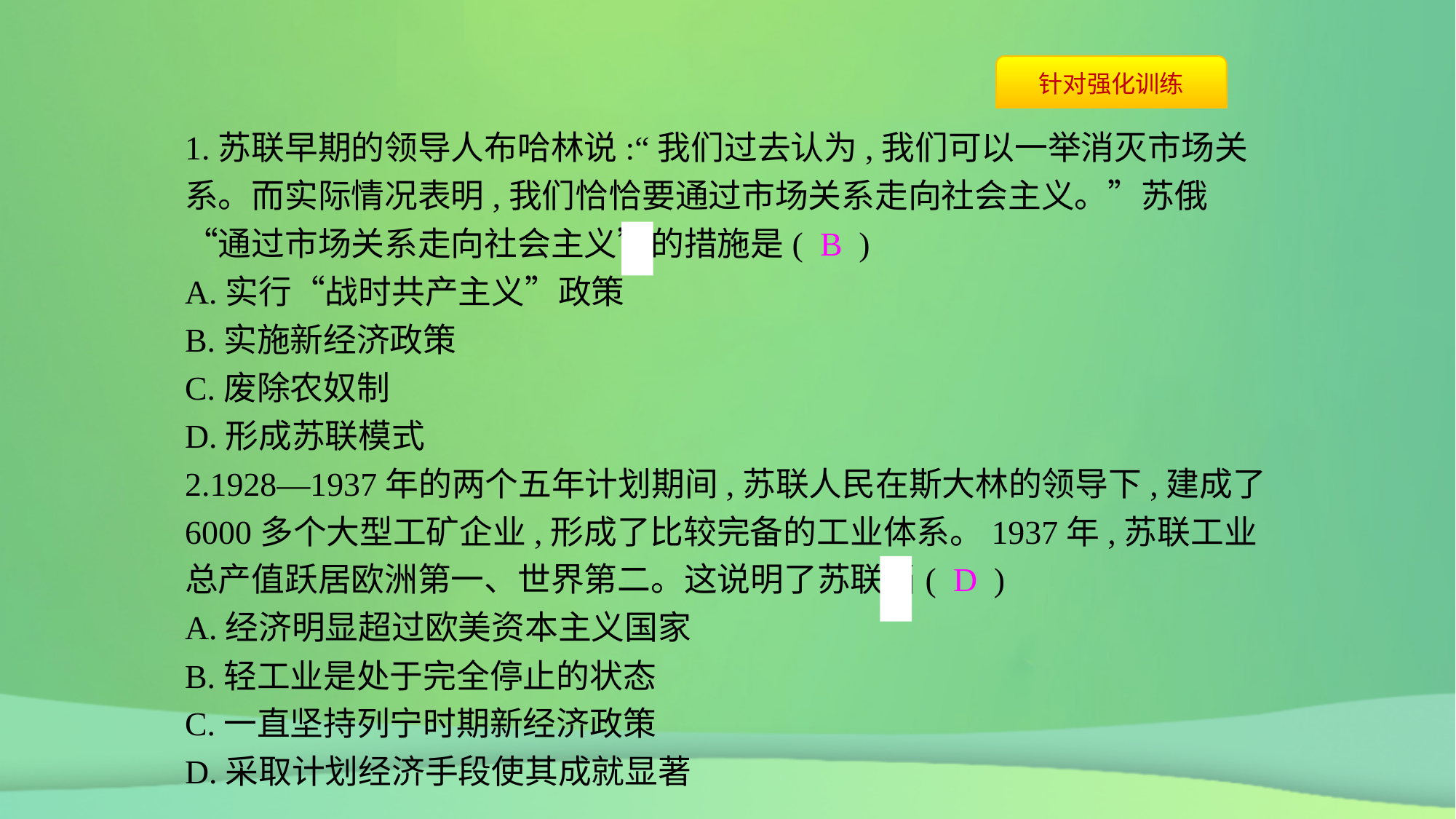

1.苏联早期的领导人布哈林说:“我们过去认为,我们可以一举消灭市场关系。而实际情况表明,我们恰恰要通过市场关系走向社会主义。”苏俄“通过市场关系走向社会主义”的措施是(  B  )
A.实行“战时共产主义”政策
B.实施新经济政策
C.废除农奴制
D.形成苏联模式
2.1928—1937年的两个五年计划期间,苏联人民在斯大林的领导下,建成了6000多个大型工矿企业,形成了比较完备的工业体系。1937年,苏联工业总产值跃居欧洲第一、世界第二。这说明了苏联当(  D  )
A.经济明显超过欧美资本主义国家
B.轻工业是处于完全停止的状态
C.一直坚持列宁时期新经济政策
D.采取计划经济手段使其成就显著